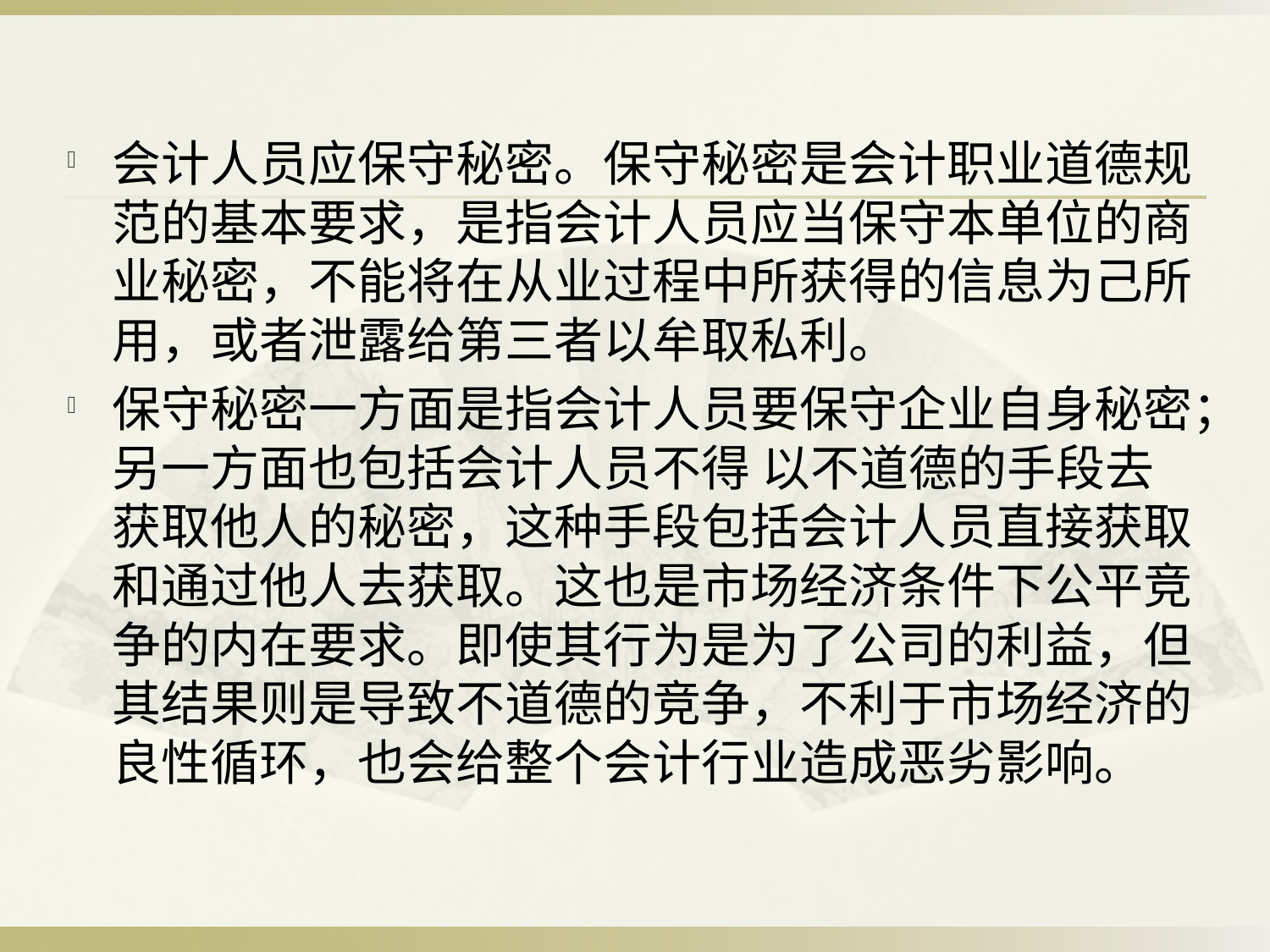

会计人员应保守秘密。保守秘密是会计职业道德规范的基本要求，是指会计人员应当保守本单位的商业秘密，不能将在从业过程中所获得的信息为己所用，或者泄露给第三者以牟取私利。
保守秘密一方面是指会计人员要保守企业自身秘密；另一方面也包括会计人员不得 以不道德的手段去获取他人的秘密，这种手段包括会计人员直接获取和通过他人去获取。这也是市场经济条件下公平竞争的内在要求。即使其行为是为了公司的利益，但其结果则是导致不道德的竞争，不利于市场经济的良性循环，也会给整个会计行业造成恶劣影响。